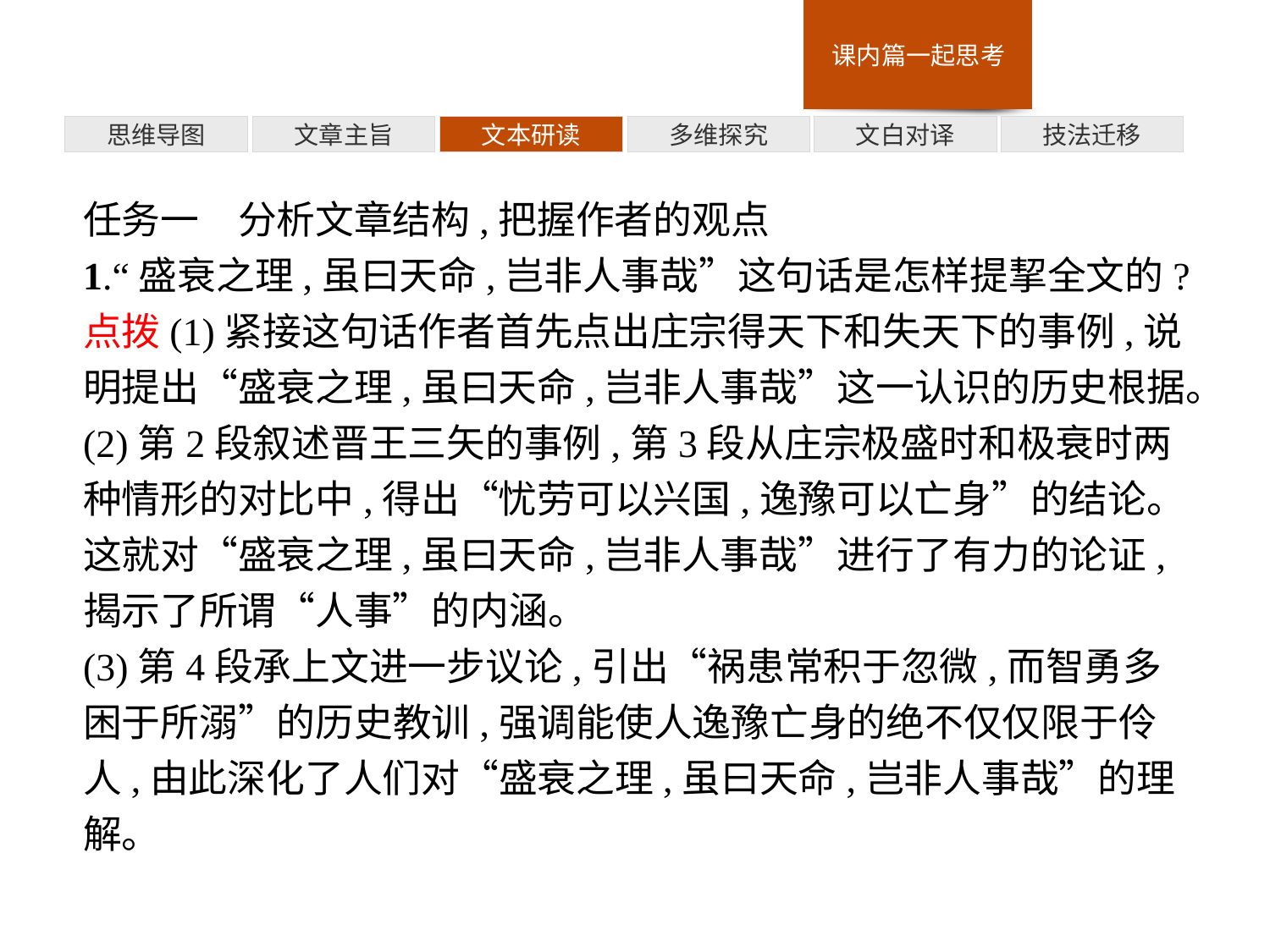

多维探究
思维导图
文章主旨
文本研读
文白对译
技法迁移
任务一　分析文章结构,把握作者的观点
1.“盛衰之理,虽曰天命,岂非人事哉”这句话是怎样提挈全文的?
点拨(1)紧接这句话作者首先点出庄宗得天下和失天下的事例,说明提出“盛衰之理,虽曰天命,岂非人事哉”这一认识的历史根据。
(2)第2段叙述晋王三矢的事例,第3段从庄宗极盛时和极衰时两种情形的对比中,得出“忧劳可以兴国,逸豫可以亡身”的结论。这就对“盛衰之理,虽曰天命,岂非人事哉”进行了有力的论证,揭示了所谓“人事”的内涵。
(3)第4段承上文进一步议论,引出“祸患常积于忽微,而智勇多困于所溺”的历史教训,强调能使人逸豫亡身的绝不仅仅限于伶人,由此深化了人们对“盛衰之理,虽曰天命,岂非人事哉”的理解。